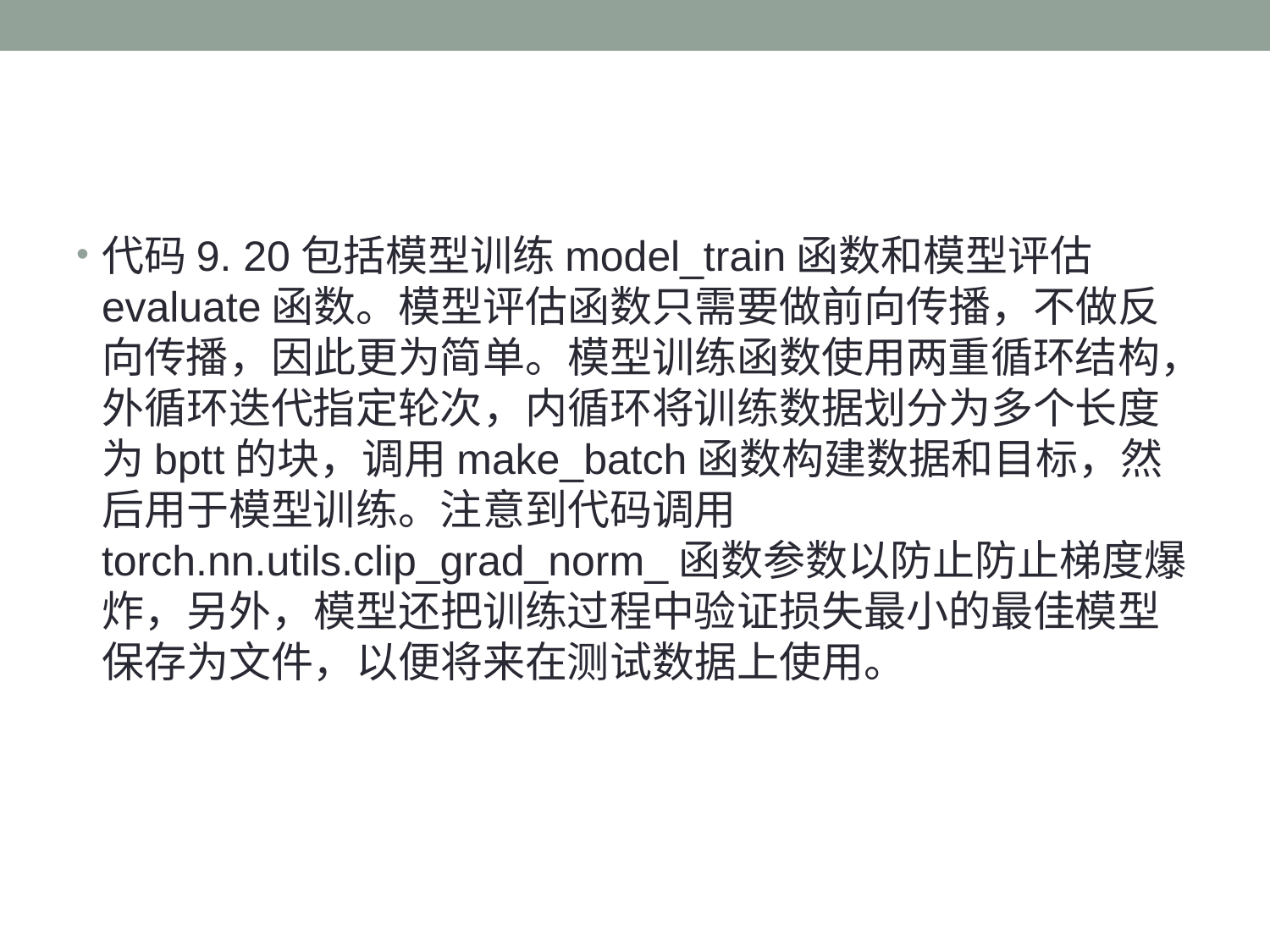

#
代码9. 20包括模型训练model_train函数和模型评估evaluate函数。模型评估函数只需要做前向传播，不做反向传播，因此更为简单。模型训练函数使用两重循环结构，外循环迭代指定轮次，内循环将训练数据划分为多个长度为bptt的块，调用make_batch函数构建数据和目标，然后用于模型训练。注意到代码调用torch.nn.utils.clip_grad_norm_函数参数以防止防止梯度爆炸，另外，模型还把训练过程中验证损失最小的最佳模型保存为文件，以便将来在测试数据上使用。